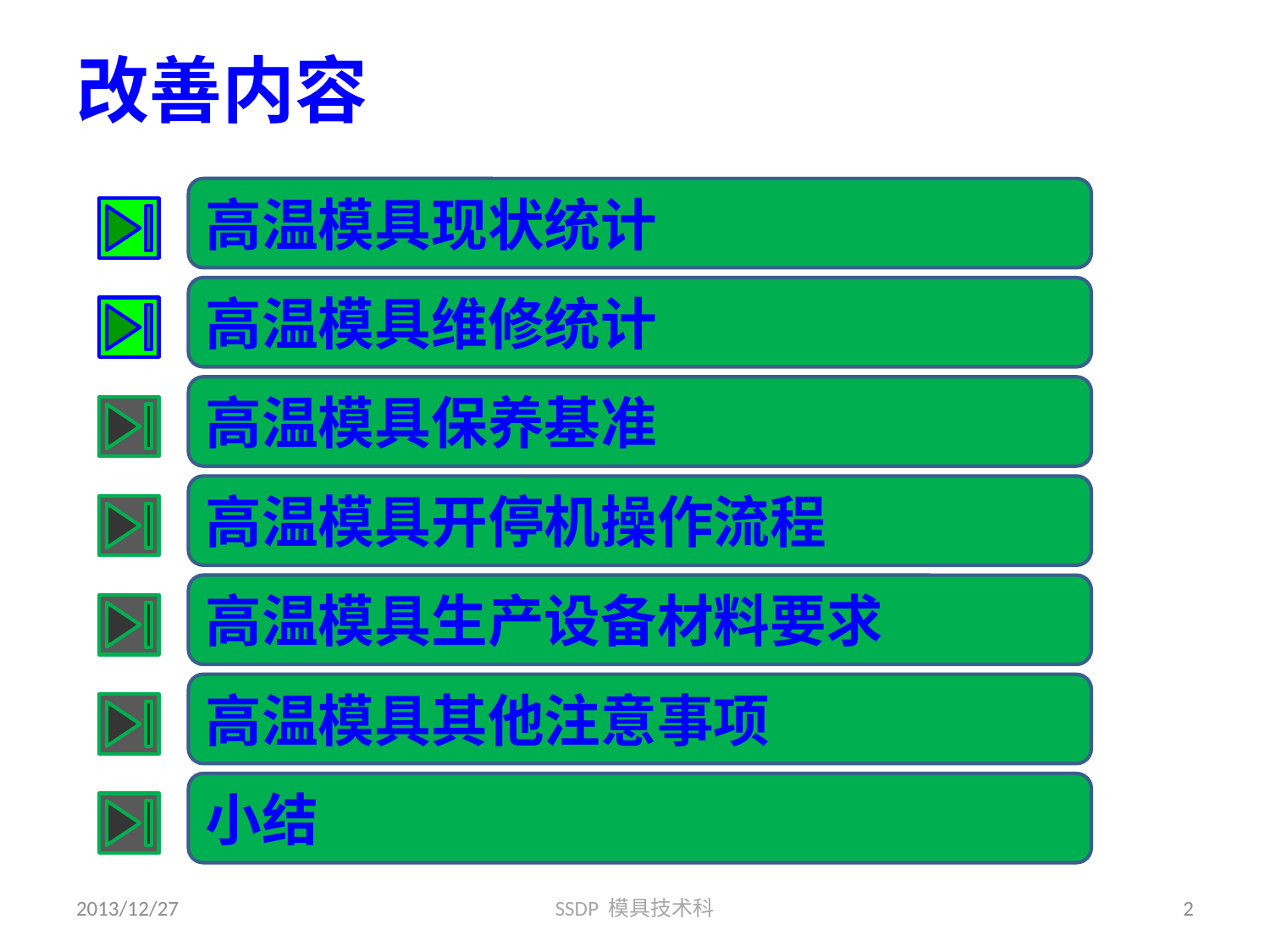

# 改善内容
高温模具现状统计

高温模具维修统计

高温模具保养基准

高温模具开停机操作流程

高温模具生产设备材料要求

高温模具其他注意事项

小结

2013/12/27
SSDP 模具技术科
2